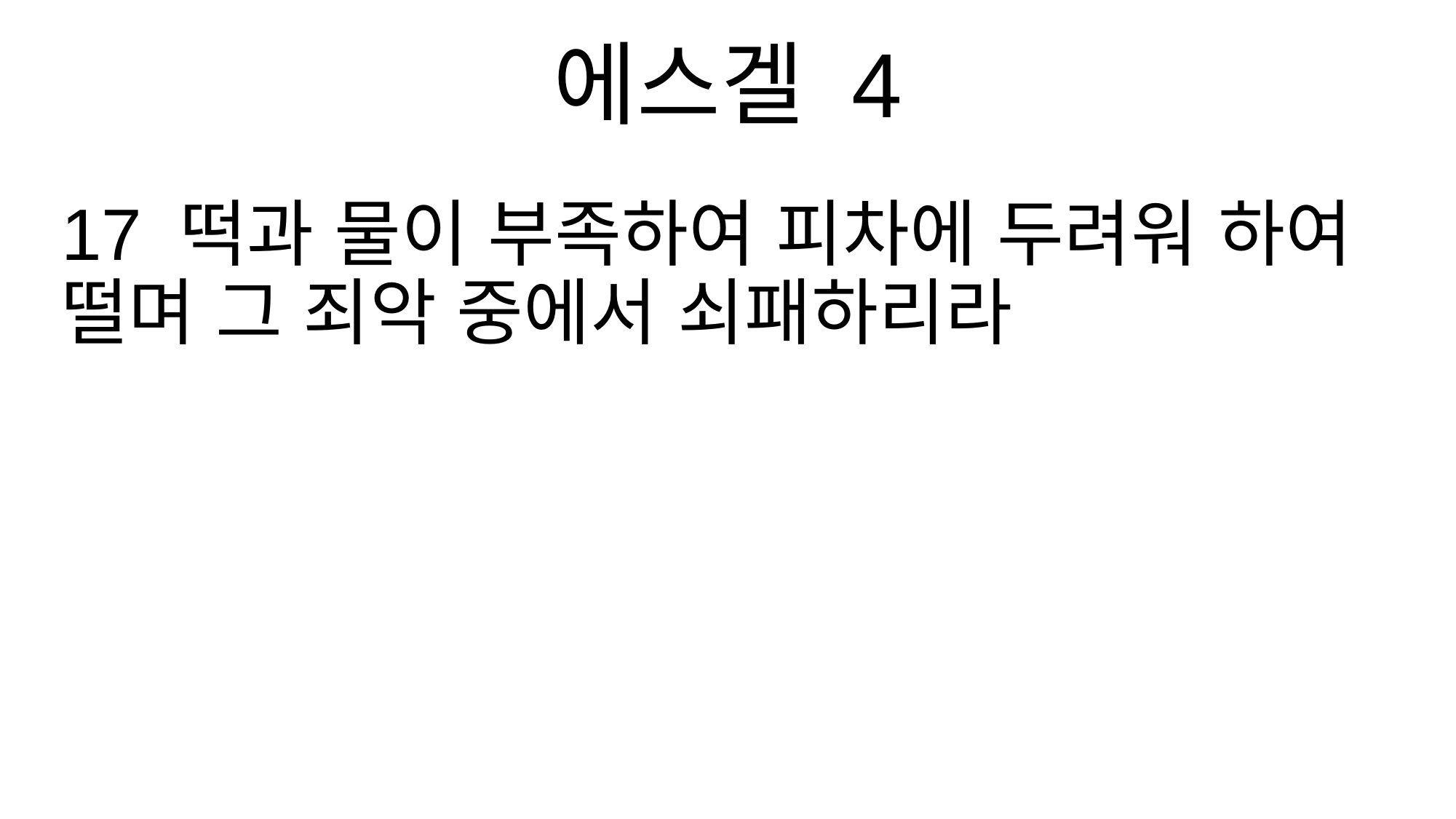

에스겔 4
17 떡과 물이 부족하여 피차에 두려워 하여 떨며 그 죄악 중에서 쇠패하리라